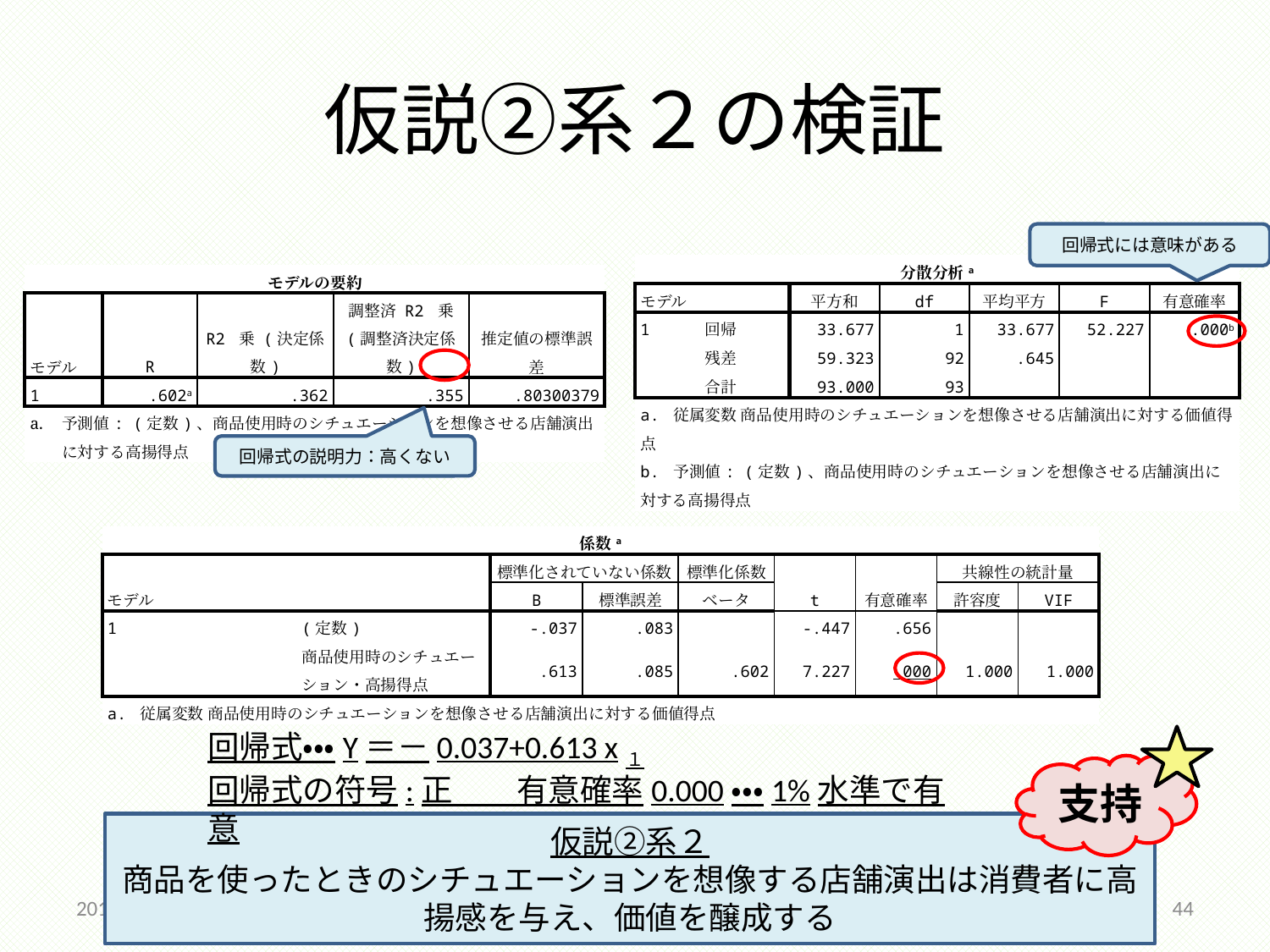

# 仮説②系２の検証
回帰式には意味がある
| 分散分析a |  |  |  |  |  |  |
| --- | --- | --- | --- | --- | --- | --- |
| モデル |  | 平方和 | df | 平均平方 | F | 有意確率 |
| 1 | 回帰 | 33.677 | 1 | 33.677 | 52.227 | .000b |
|  | 残差 | 59.323 | 92 | .645 |  |  |
|  | 合計 | 93.000 | 93 |  |  |  |
| a. 従属変数 商品使用時のシチュエーションを想像させる店舗演出に対する価値得点 |  |  |  |  |  |  |
| b. 予測値: (定数)、商品使用時のシチュエーションを想像させる店舗演出に対する高揚得点 |  |  |  |  |  |  |
| モデルの要約 |  |  |  |  |
| --- | --- | --- | --- | --- |
| モデル | R | R2 乗 (決定係数) | 調整済 R2 乗 (調整済決定係数) | 推定値の標準誤差 |
| 1 | .602a | .362 | .355 | .80300379 |
| 予測値: (定数)、商品使用時のシチュエーションを想像させる店舗演出に対する高揚得点 |  |  |  |  |

回帰式の説明力：高くない
| 係数a |  |  |  |  |  |  |  |  |
| --- | --- | --- | --- | --- | --- | --- | --- | --- |
| モデル |  | 標準化されていない係数 |  | 標準化係数 | t | 有意確率 | 共線性の統計量 |  |
|  |  | B | 標準誤差 | ベータ |  |  | 許容度 | VIF |
| 1 | (定数) | -.037 | .083 |  | -.447 | .656 |  |  |
|  | 商品使用時のシチュエーション・高揚得点 | .613 | .085 | .602 | 7.227 | .000 | 1.000 | 1.000 |
| a. 従属変数 商品使用時のシチュエーションを想像させる店舗演出に対する価値得点 |  |  |  |  |  |  |  |  |

回帰式・・・Y＝－0.037+0.613 x１
回帰式の符号:正　　有意確率0.000・・・1%水準で有意

支持

仮説②系２
商品を使ったときのシチュエーションを想像する店舗演出は消費者に高揚感を与え、価値を醸成する

2014/12/18
44